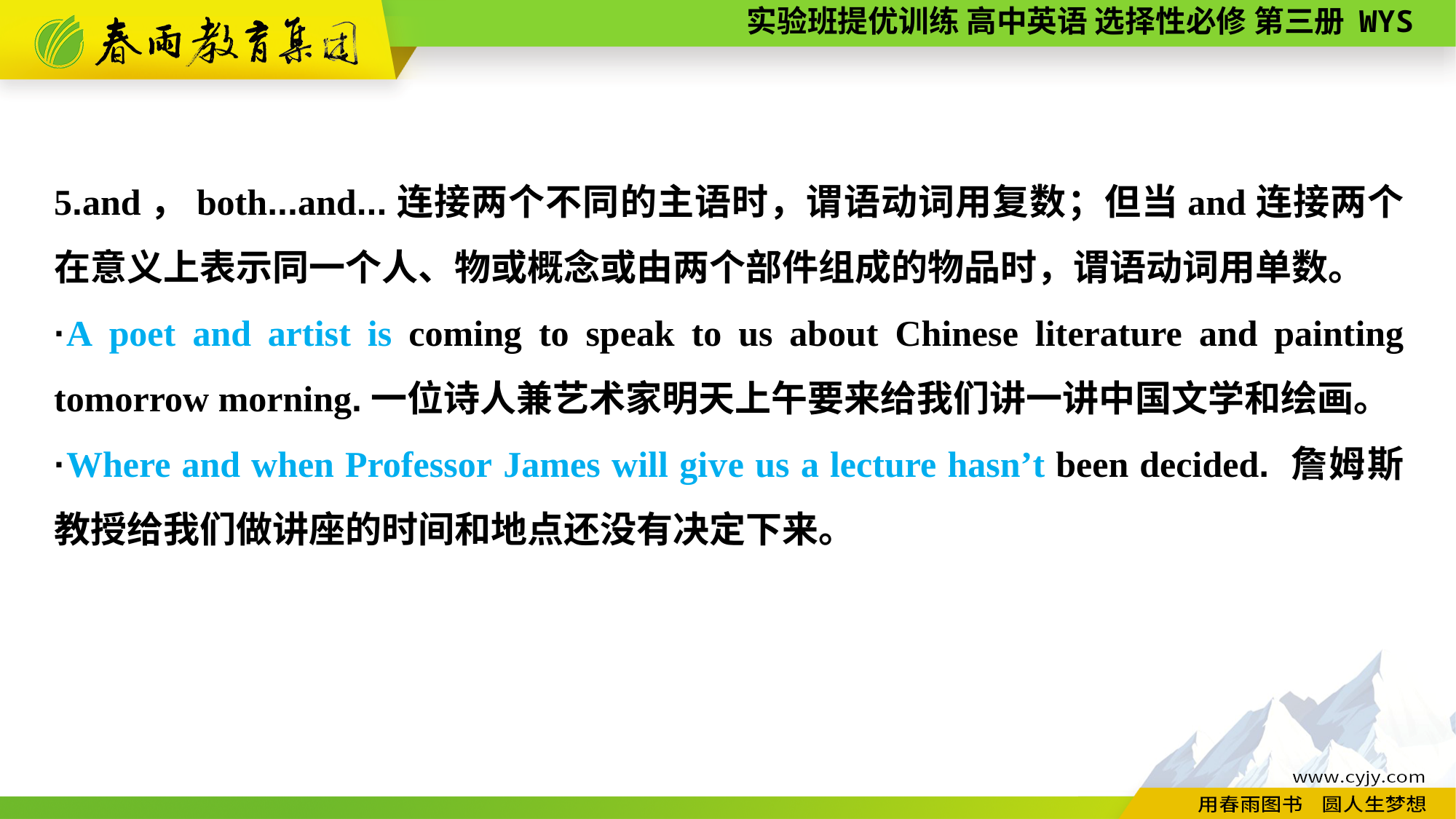

5.and，both...and...连接两个不同的主语时，谓语动词用复数；但当and连接两个在意义上表示同一个人、物或概念或由两个部件组成的物品时，谓语动词用单数。
·A poet and artist is coming to speak to us about Chinese literature and painting tomorrow morning.一位诗人兼艺术家明天上午要来给我们讲一讲中国文学和绘画。
·Where and when Professor James will give us a lecture hasn’t been decided. 詹姆斯教授给我们做讲座的时间和地点还没有决定下来。